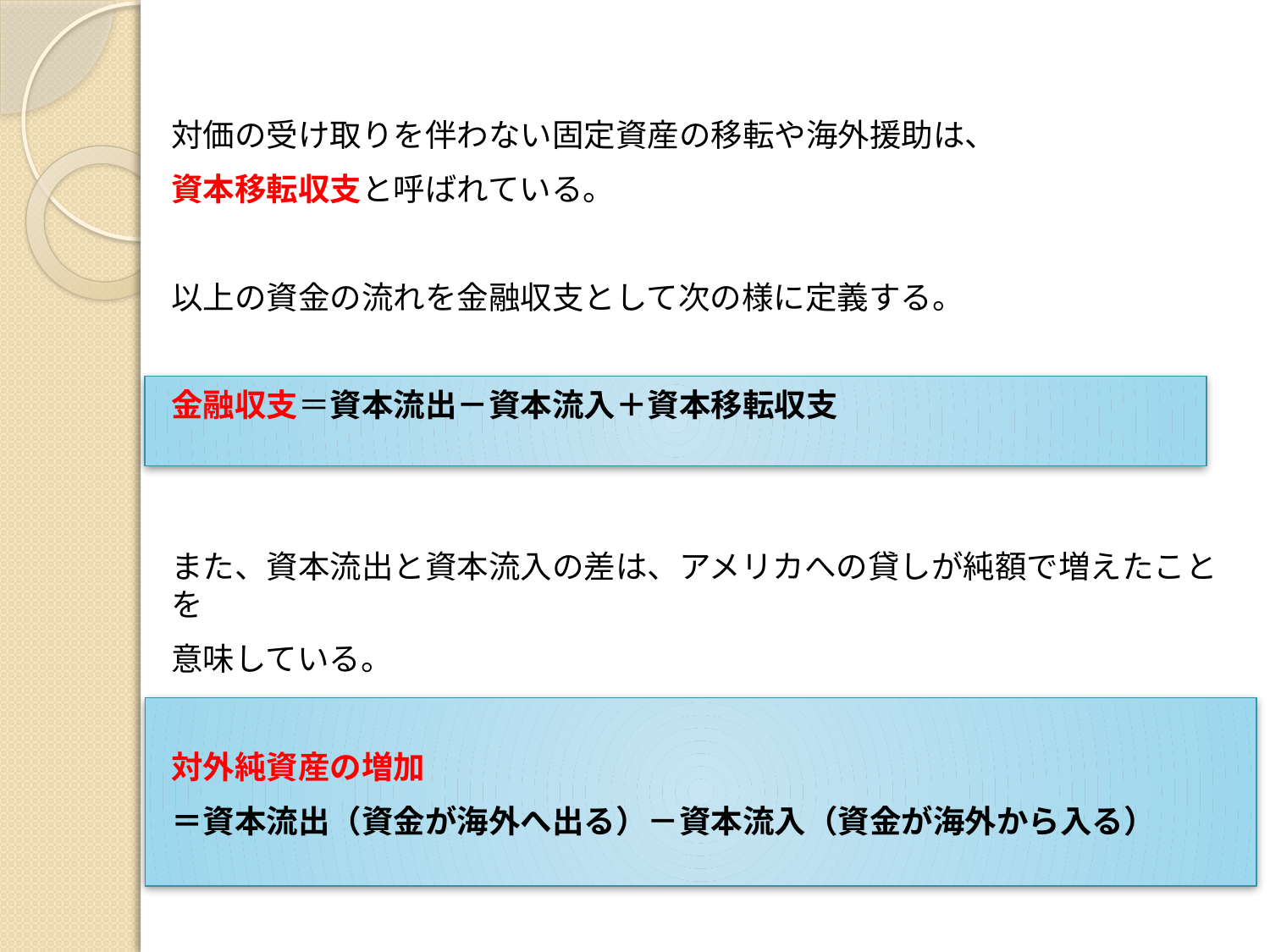

対価の受け取りを伴わない固定資産の移転や海外援助は、
資本移転収支と呼ばれている。

以上の資金の流れを金融収支として次の様に定義する。

金融収支＝資本流出－資本流入＋資本移転収支

また、資本流出と資本流入の差は、アメリカへの貸しが純額で増えたことを
意味している。

対外純資産の増加
＝資本流出（資金が海外へ出る）－資本流入（資金が海外から入る）